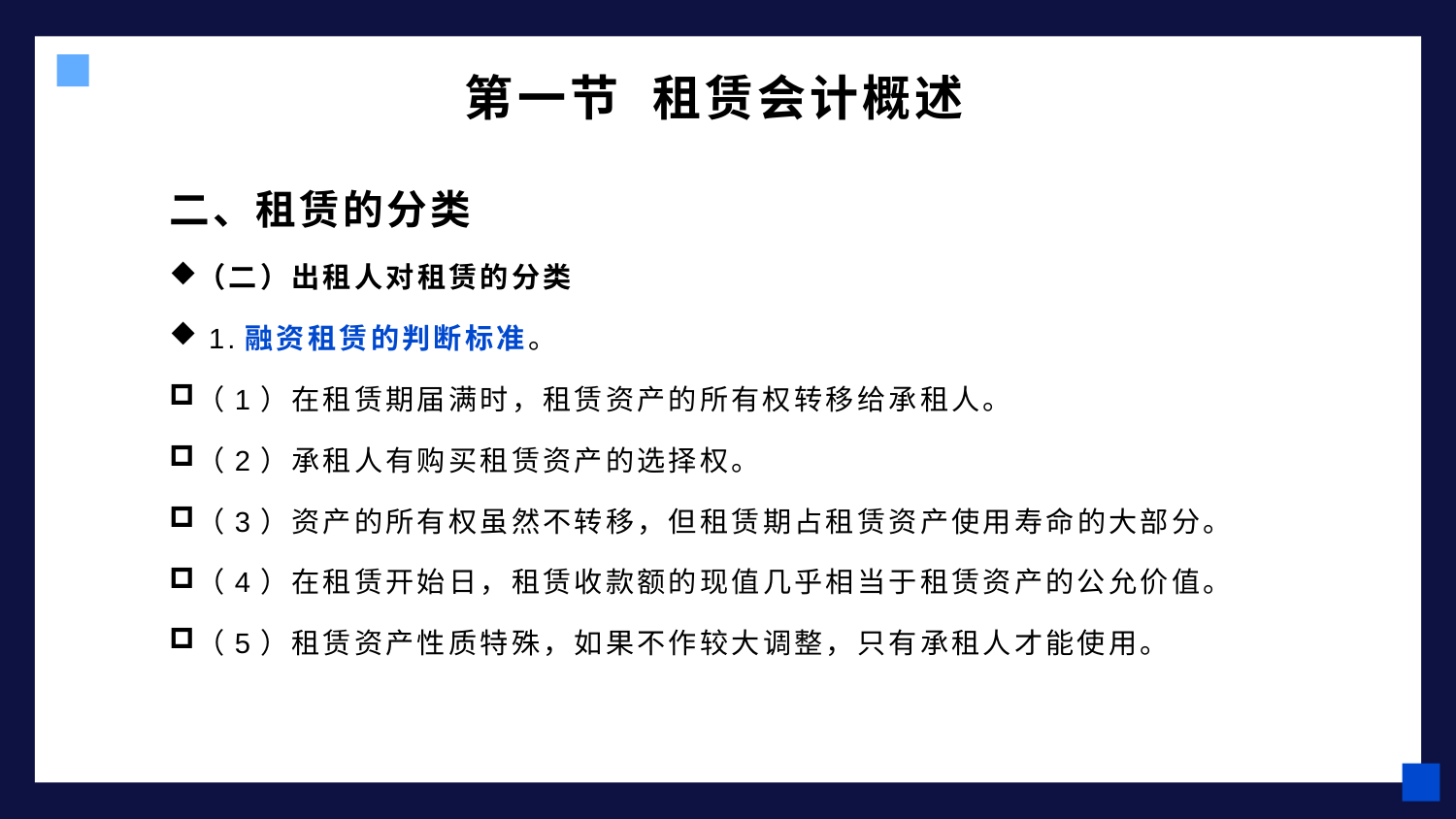

# 第一节  租赁会计概述
二、租赁的分类
（二）出租人对租赁的分类
 1.融资租赁的判断标准。
（1）在租赁期届满时，租赁资产的所有权转移给承租人。
（2）承租人有购买租赁资产的选择权。
（3）资产的所有权虽然不转移，但租赁期占租赁资产使用寿命的大部分。
（4）在租赁开始日，租赁收款额的现值几乎相当于租赁资产的公允价值。
（5）租赁资产性质特殊，如果不作较大调整，只有承租人才能使用。